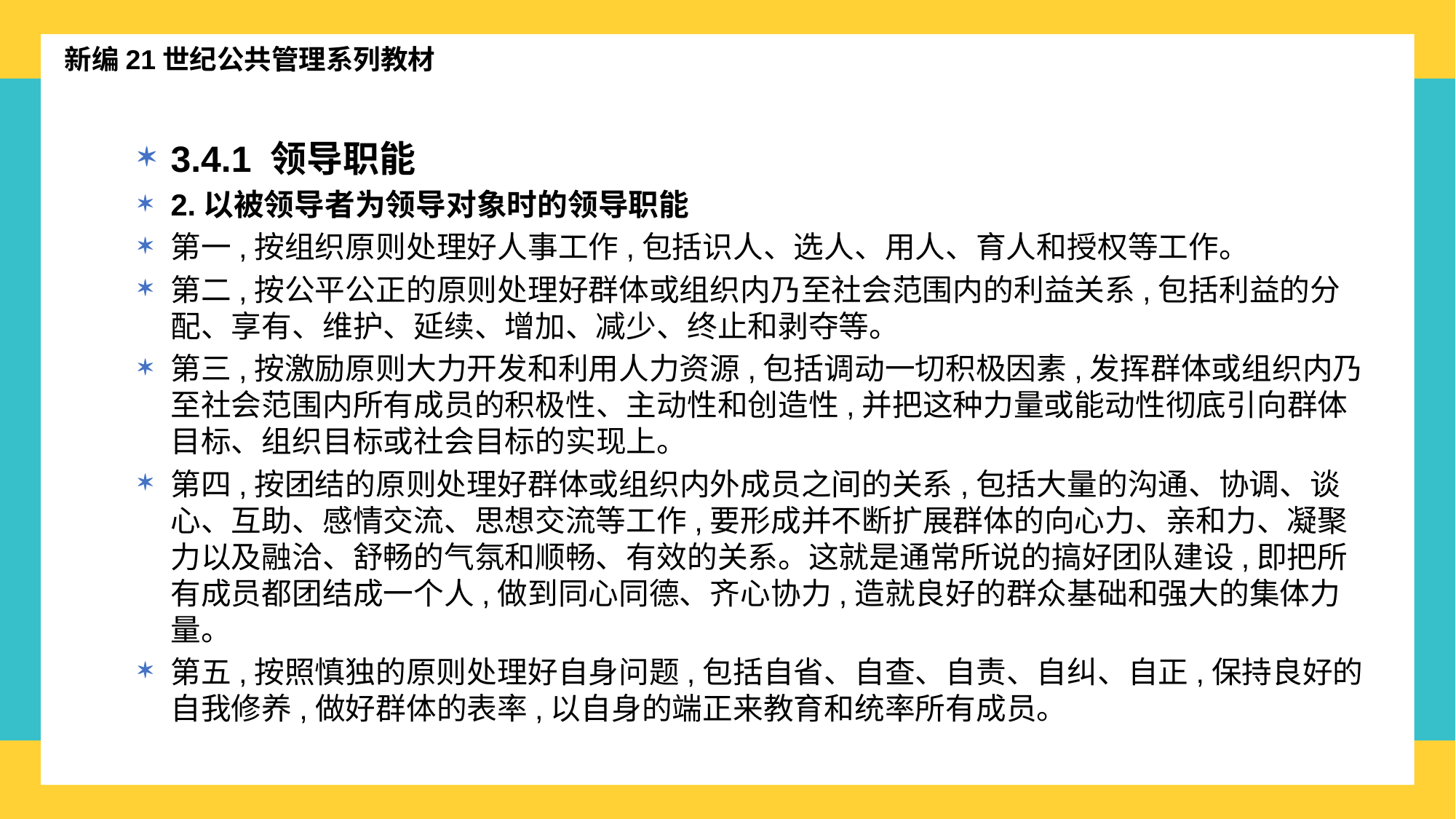

新编21世纪公共管理系列教材
3.4.1 领导职能
2.以被领导者为领导对象时的领导职能
第一,按组织原则处理好人事工作,包括识人、选人、用人、育人和授权等工作。
第二,按公平公正的原则处理好群体或组织内乃至社会范围内的利益关系,包括利益的分配、享有、维护、延续、增加、减少、终止和剥夺等。
第三,按激励原则大力开发和利用人力资源,包括调动一切积极因素,发挥群体或组织内乃至社会范围内所有成员的积极性、主动性和创造性,并把这种力量或能动性彻底引向群体目标、组织目标或社会目标的实现上。
第四,按团结的原则处理好群体或组织内外成员之间的关系,包括大量的沟通、协调、谈心、互助、感情交流、思想交流等工作,要形成并不断扩展群体的向心力、亲和力、凝聚力以及融洽、舒畅的气氛和顺畅、有效的关系。这就是通常所说的搞好团队建设,即把所有成员都团结成一个人,做到同心同德、齐心协力,造就良好的群众基础和强大的集体力量。
第五,按照慎独的原则处理好自身问题,包括自省、自查、自责、自纠、自正,保持良好的自我修养,做好群体的表率,以自身的端正来教育和统率所有成员。